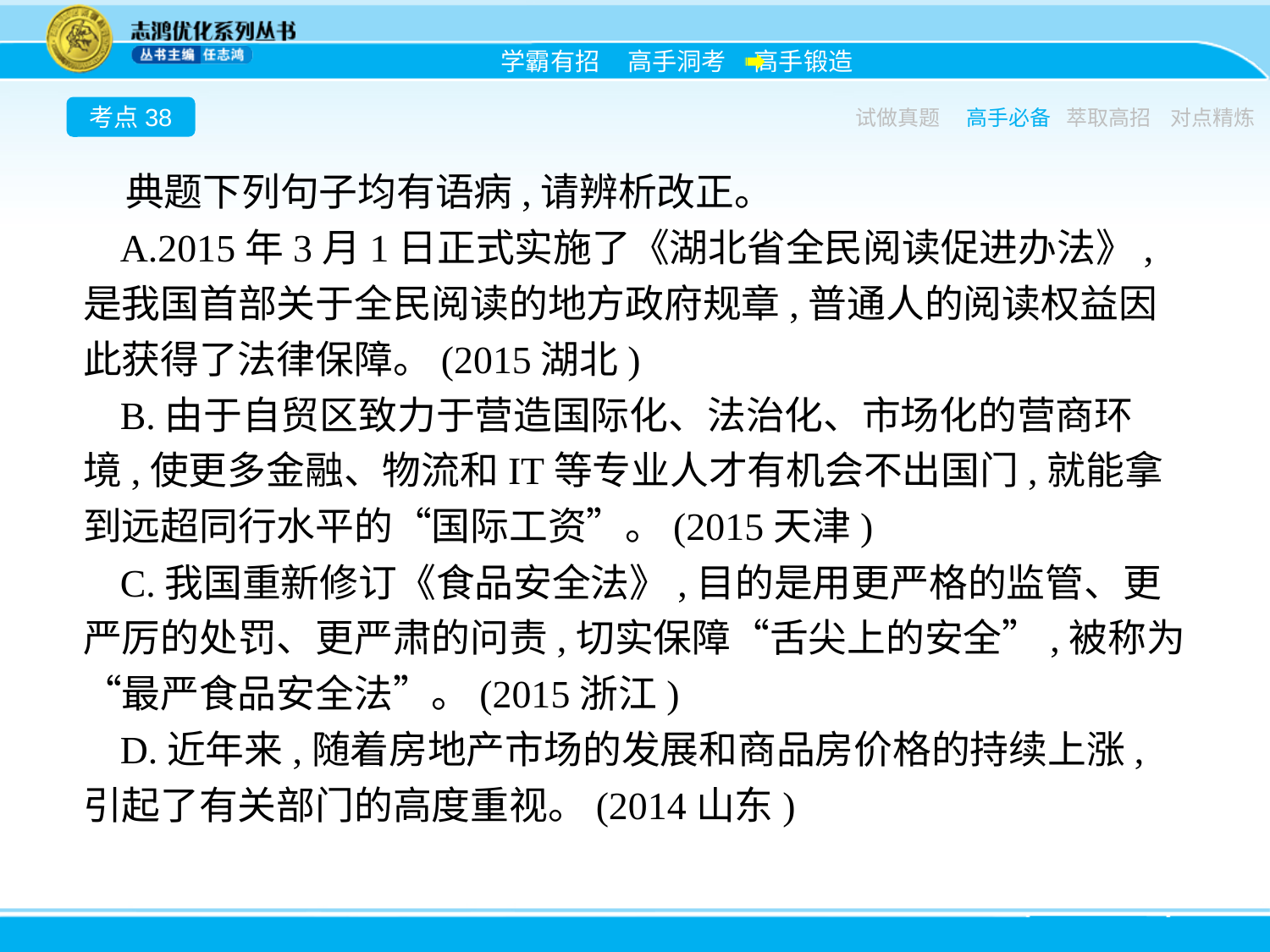

考点38
试做真题
高手必备
萃取高招
对点精炼
典题下列句子均有语病,请辨析改正。
A.2015年3月1日正式实施了《湖北省全民阅读促进办法》,是我国首部关于全民阅读的地方政府规章,普通人的阅读权益因此获得了法律保障。(2015湖北)
B.由于自贸区致力于营造国际化、法治化、市场化的营商环境,使更多金融、物流和IT等专业人才有机会不出国门,就能拿到远超同行水平的“国际工资”。(2015天津)
C.我国重新修订《食品安全法》,目的是用更严格的监管、更严厉的处罚、更严肃的问责,切实保障“舌尖上的安全”,被称为“最严食品安全法”。(2015浙江)
D.近年来,随着房地产市场的发展和商品房价格的持续上涨,引起了有关部门的高度重视。(2014山东)